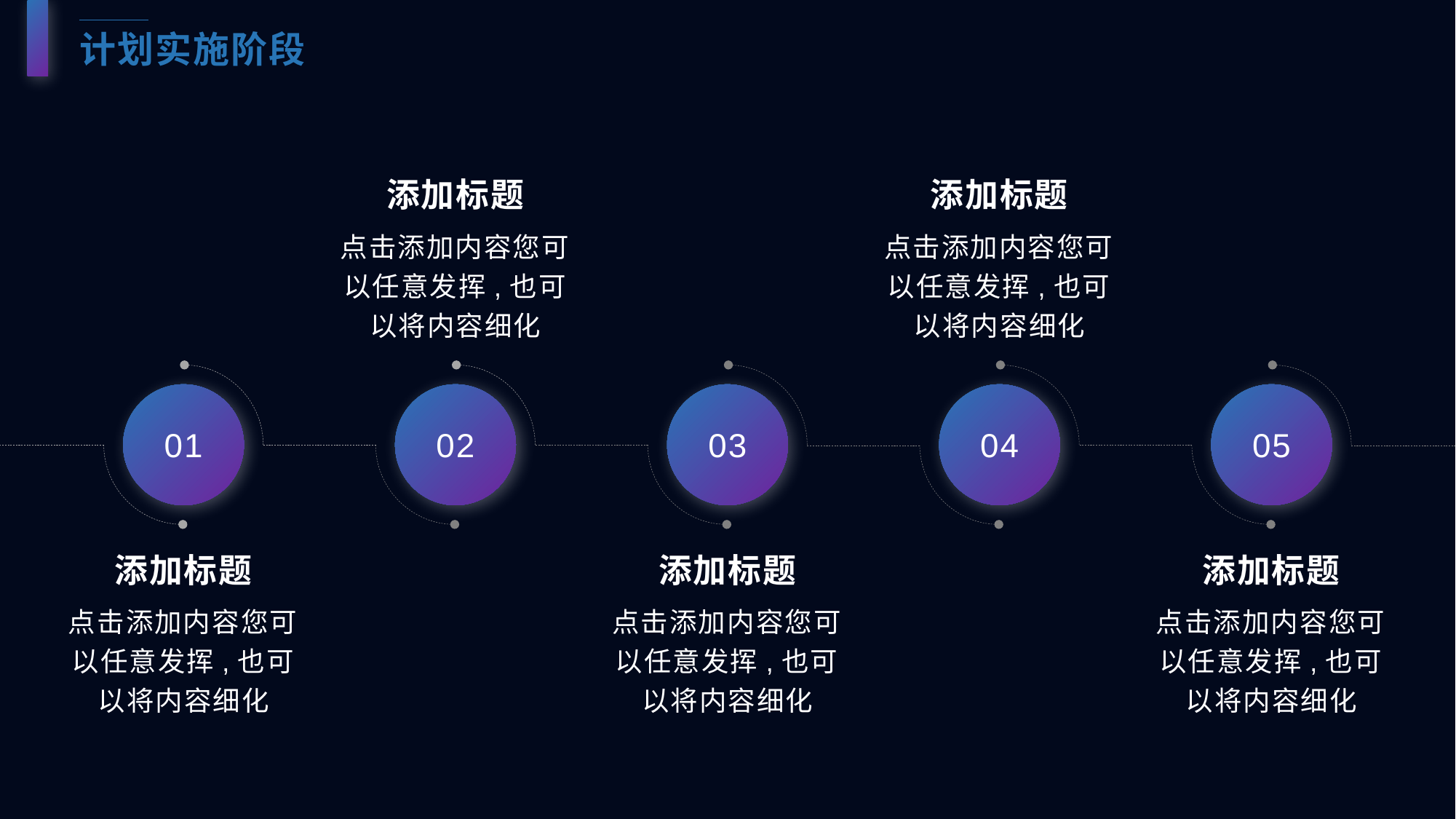

计划实施阶段
添加标题
添加标题
点击添加内容您可以任意发挥,也可以将内容细化
点击添加内容您可以任意发挥,也可以将内容细化

01

02

03

04

05
添加标题
添加标题
添加标题
点击添加内容您可以任意发挥,也可以将内容细化
点击添加内容您可以任意发挥,也可以将内容细化
点击添加内容您可以任意发挥,也可以将内容细化